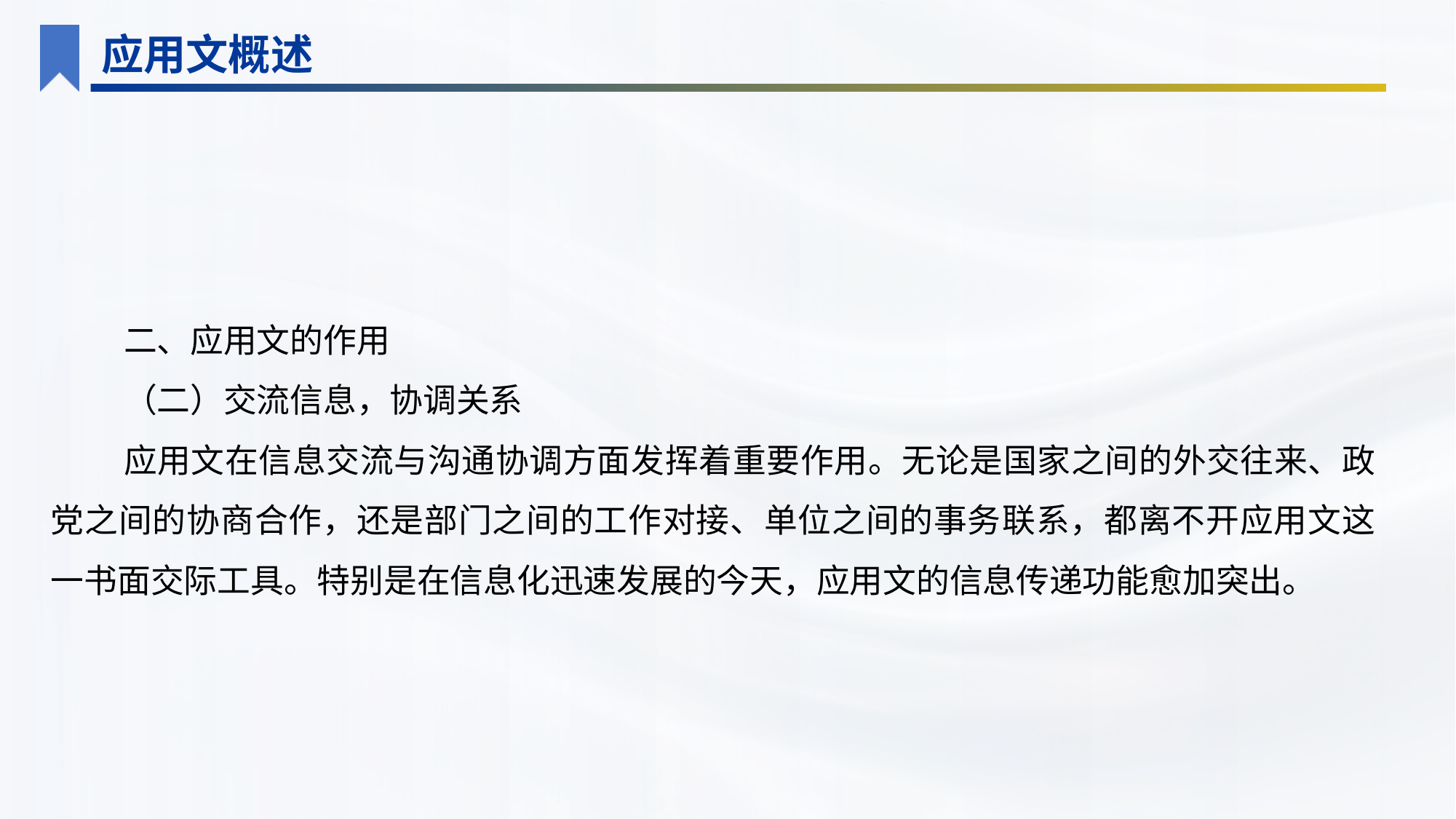

应用文概述
二、应用文的作用
（二）交流信息，协调关系
应用文在信息交流与沟通协调方面发挥着重要作用。无论是国家之间的外交往来、政党之间的协商合作，还是部门之间的工作对接、单位之间的事务联系，都离不开应用文这一书面交际工具。特别是在信息化迅速发展的今天，应用文的信息传递功能愈加突出。